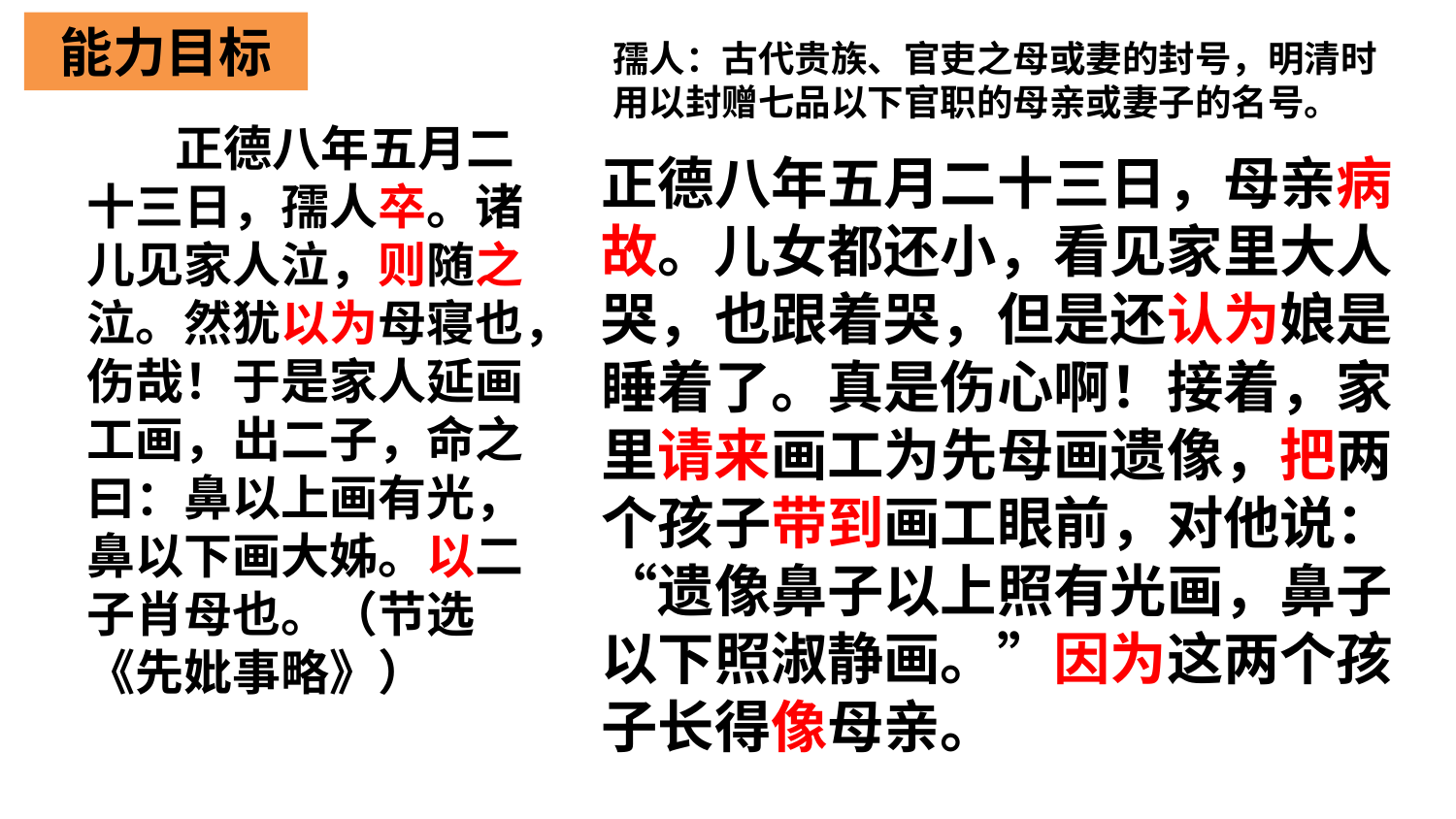

# 能力目标
孺人：古代贵族、官吏之母或妻的封号，明清时用以封赠七品以下官职的母亲或妻子的名号。
       正德八年五月二十三日，孺人卒。诸儿见家人泣，则随之泣。然犹以为母寝也，伤哉！于是家人延画工画，出二子，命之曰：鼻以上画有光，鼻以下画大姊。以二子肖母也。（节选《先妣事略》）
正德八年五月二十三日，母亲病故。儿女都还小，看见家里大人哭，也跟着哭，但是还认为娘是睡着了。真是伤心啊！接着，家里请来画工为先母画遗像，把两个孩子带到画工眼前，对他说：“遗像鼻子以上照有光画，鼻子以下照淑静画。”因为这两个孩子长得像母亲。